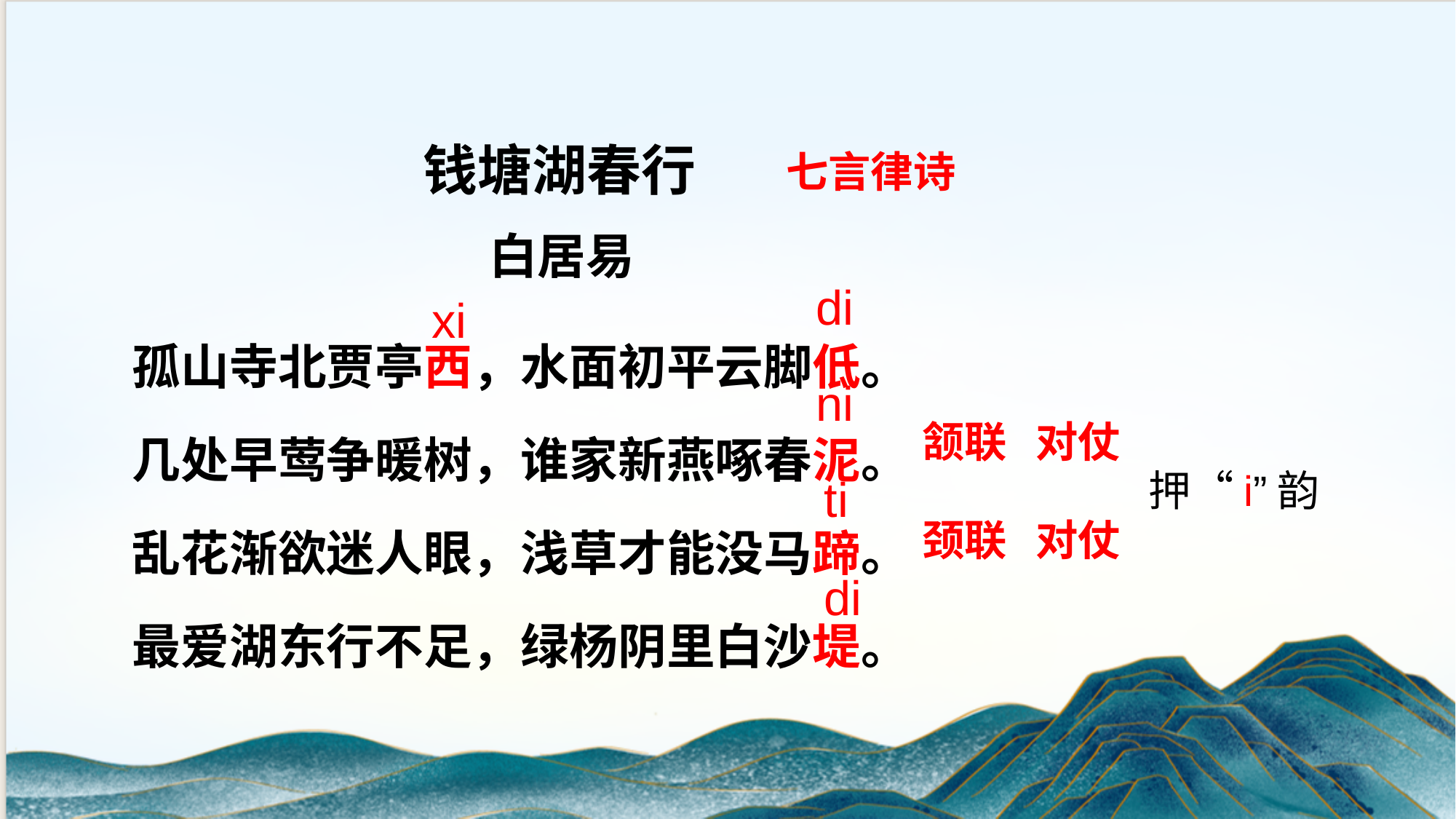

钱塘湖春行
    白居易
七言律诗
di
xi
孤山寺北贾亭西，水面初平云脚低。
几处早莺争暖树，谁家新燕啄春泥。
乱花渐欲迷人眼，浅草才能没马蹄。
最爱湖东行不足，绿杨阴里白沙堤。
ni
颔联   对仗
押“i”韵
ti
颈联   对仗
di